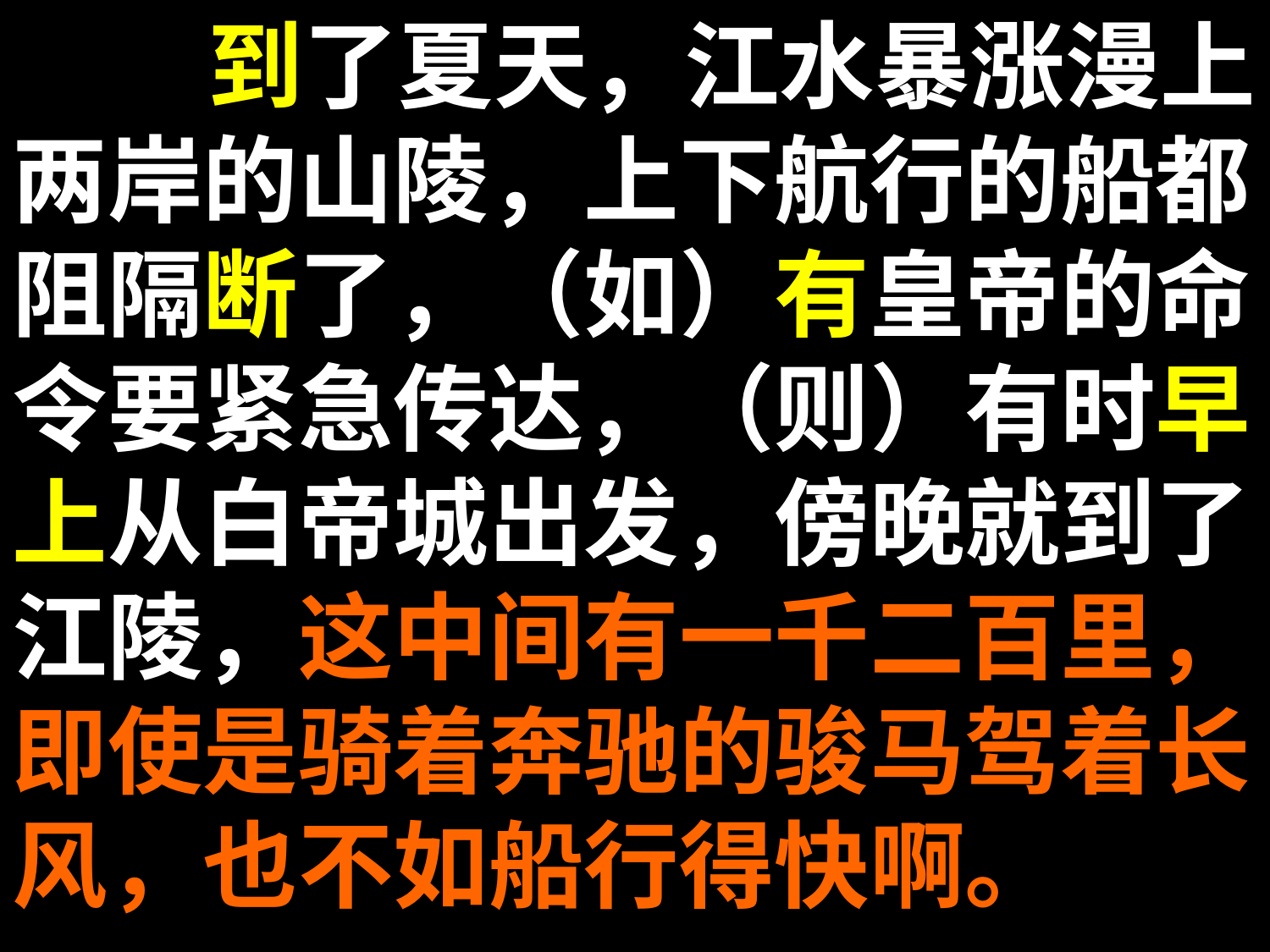

到了夏天，江水暴涨漫上两岸的山陵，上下航行的船都阻隔断了，（如）有皇帝的命令要紧急传达，（则）有时早上从白帝城出发，傍晚就到了江陵，这中间有一千二百里，即使是骑着奔驰的骏马驾着长风，也不如船行得快啊。